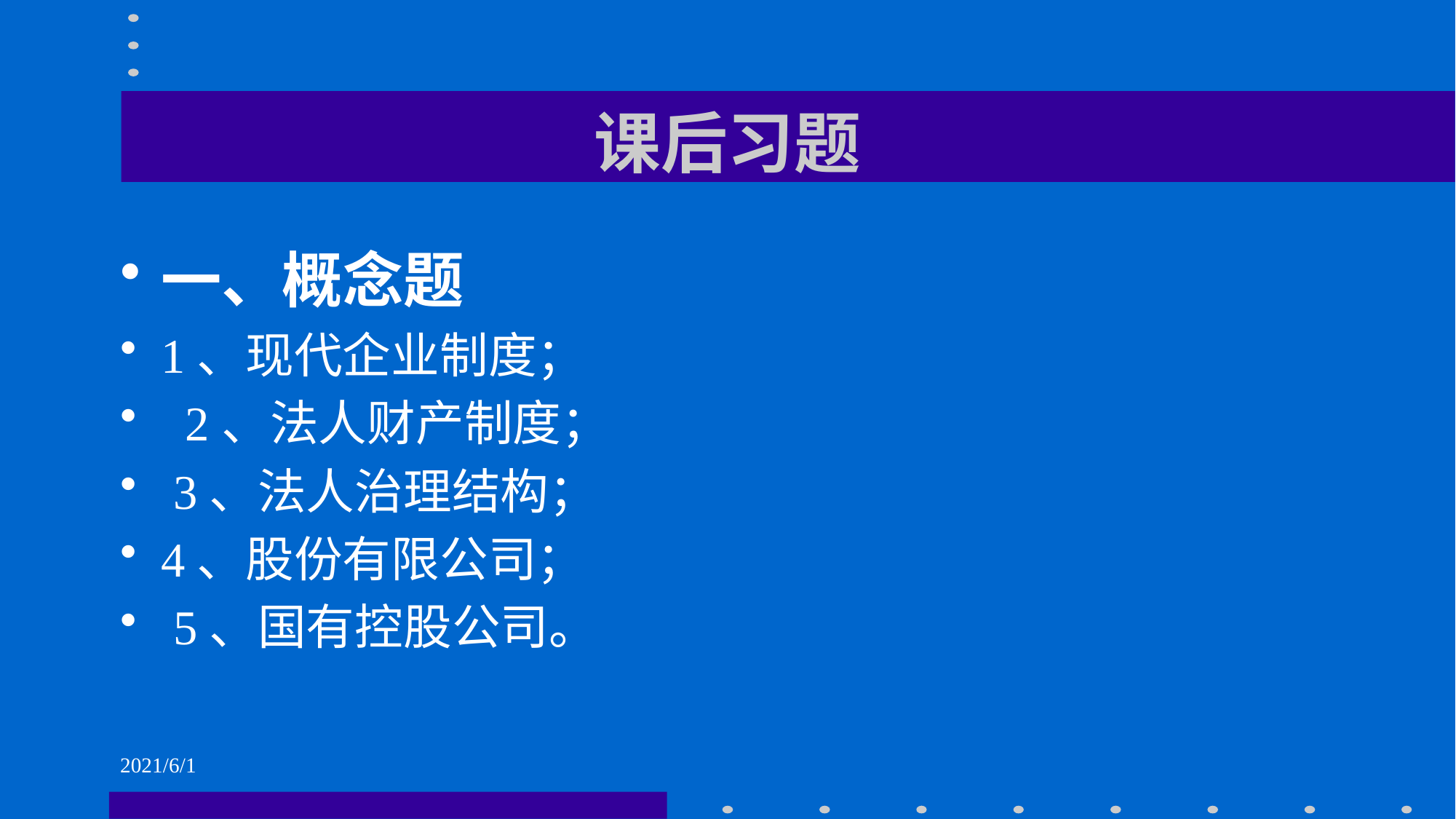

# 课后习题
一、概念题
1、现代企业制度；
  2、法人财产制度；
 3、法人治理结构；
4、股份有限公司；
 5、国有控股公司。
2021/6/1